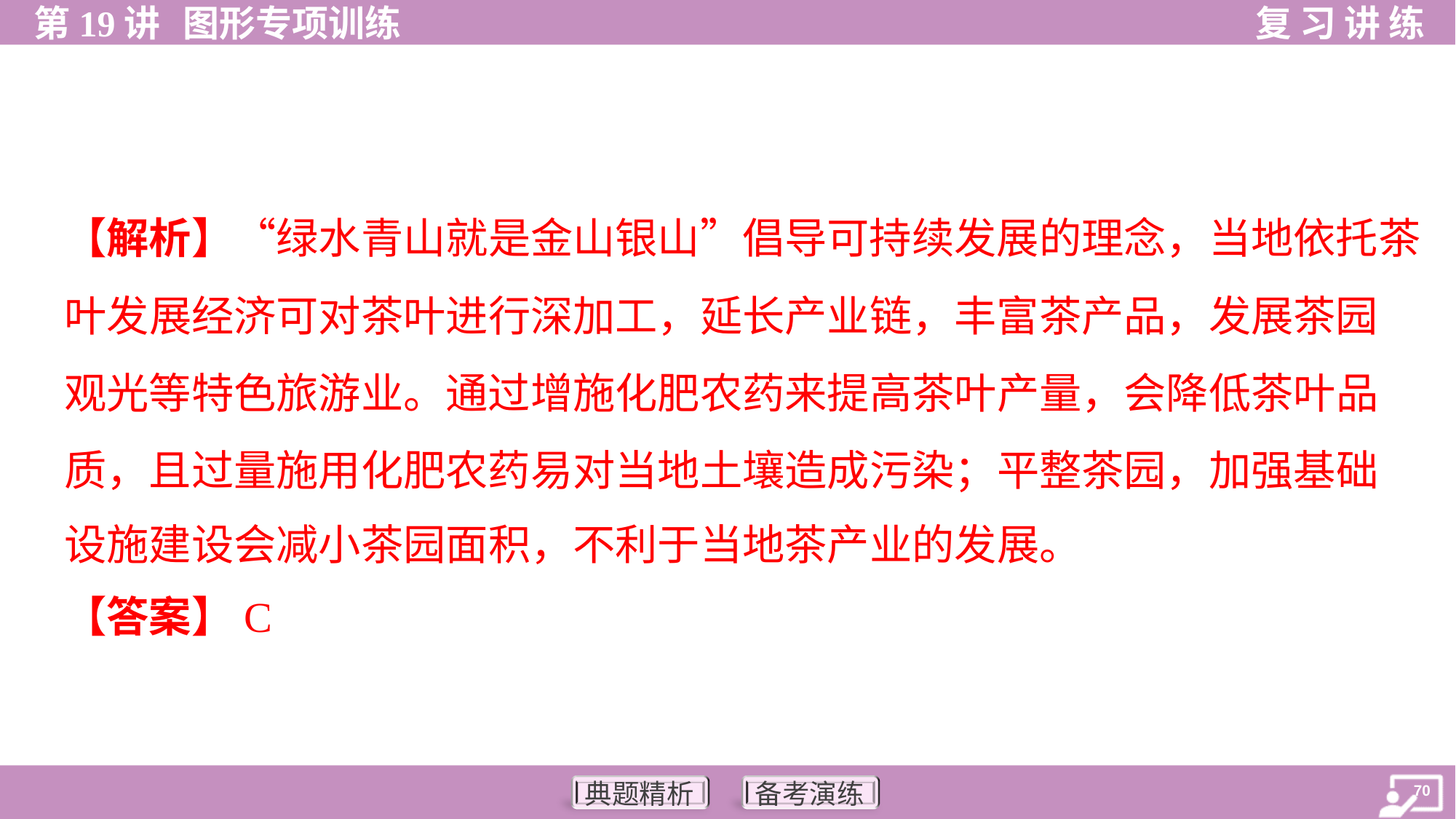

【解析】“绿水青山就是金山银山”倡导可持续发展的理念，当地依托茶
叶发展经济可对茶叶进行深加工，延长产业链，丰富茶产品，发展茶园
观光等特色旅游业。通过增施化肥农药来提高茶叶产量，会降低茶叶品
质，且过量施用化肥农药易对当地土壤造成污染；平整茶园，加强基础
设施建设会减小茶园面积，不利于当地茶产业的发展。
【答案】C